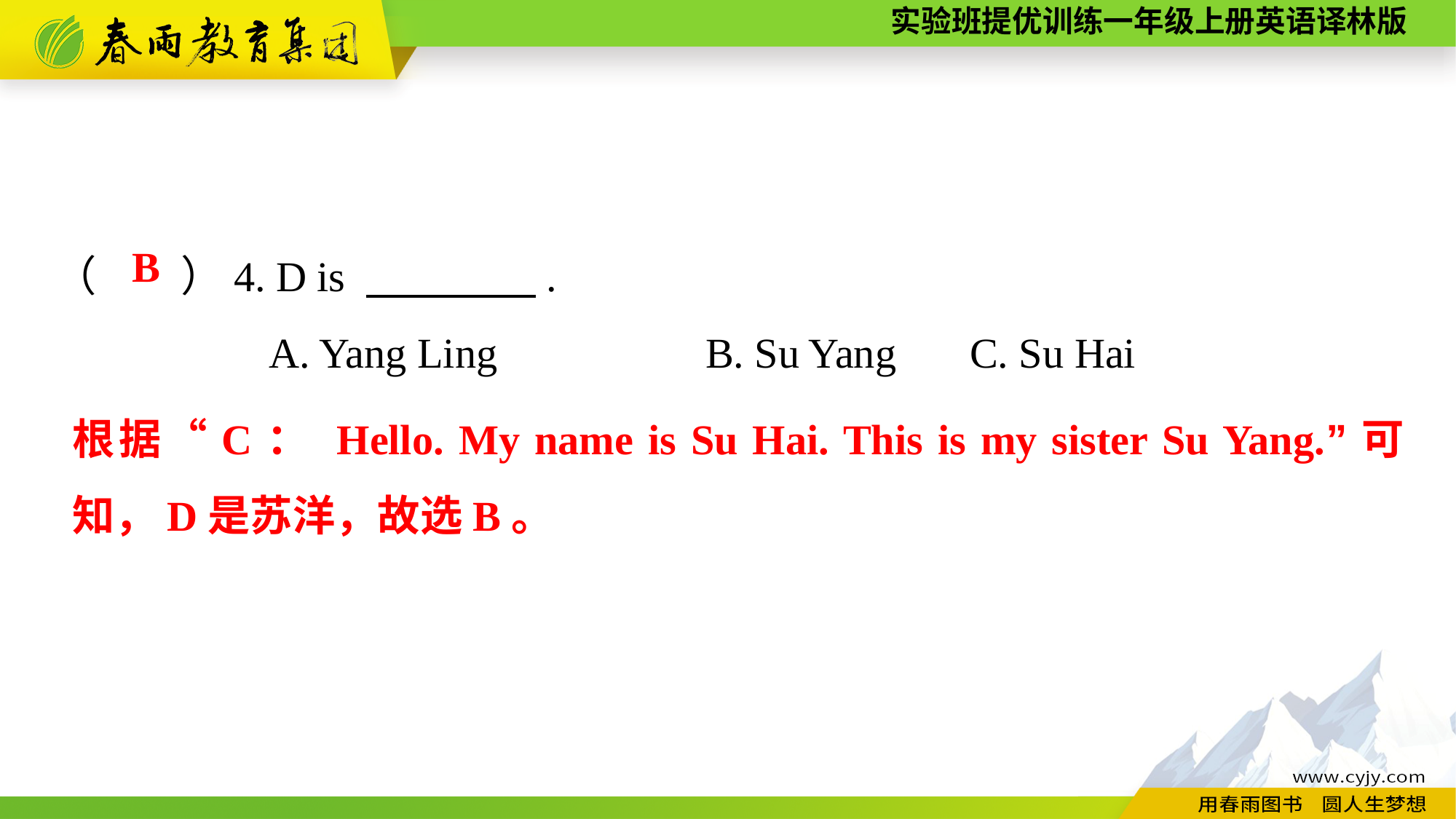

（　　）4. D is 　　　　.
A. Yang Ling	          B. Su Yang	    C. Su Hai
B
根据“C： Hello. My name is Su Hai. This is my sister Su Yang.”可知，D是苏洋，故选B。